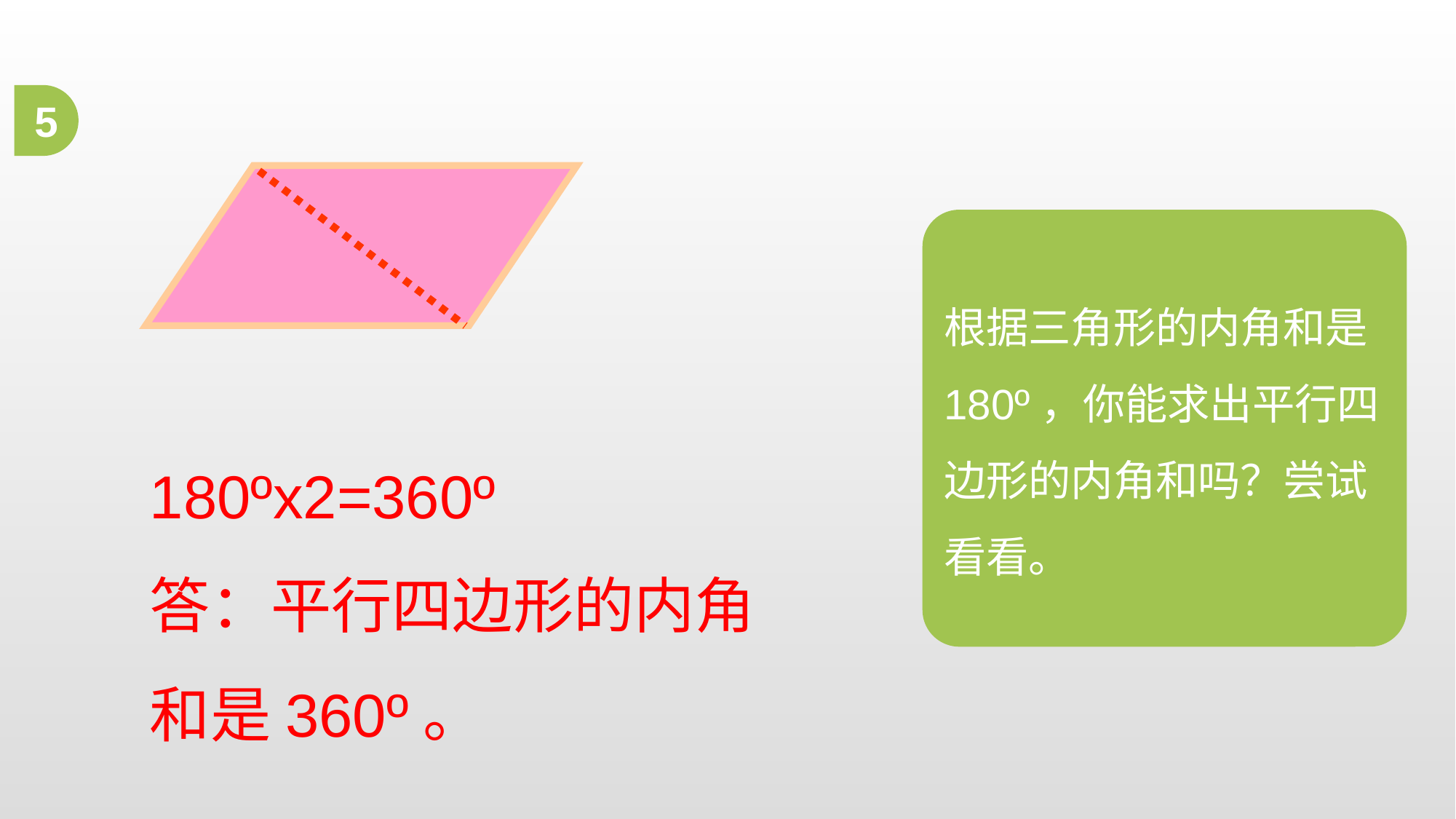

5

根据三角形的内角和是180º，你能求出平行四边形的内角和吗？尝试看看。
180ºx2=360º
答：平行四边形的内角和是360º。